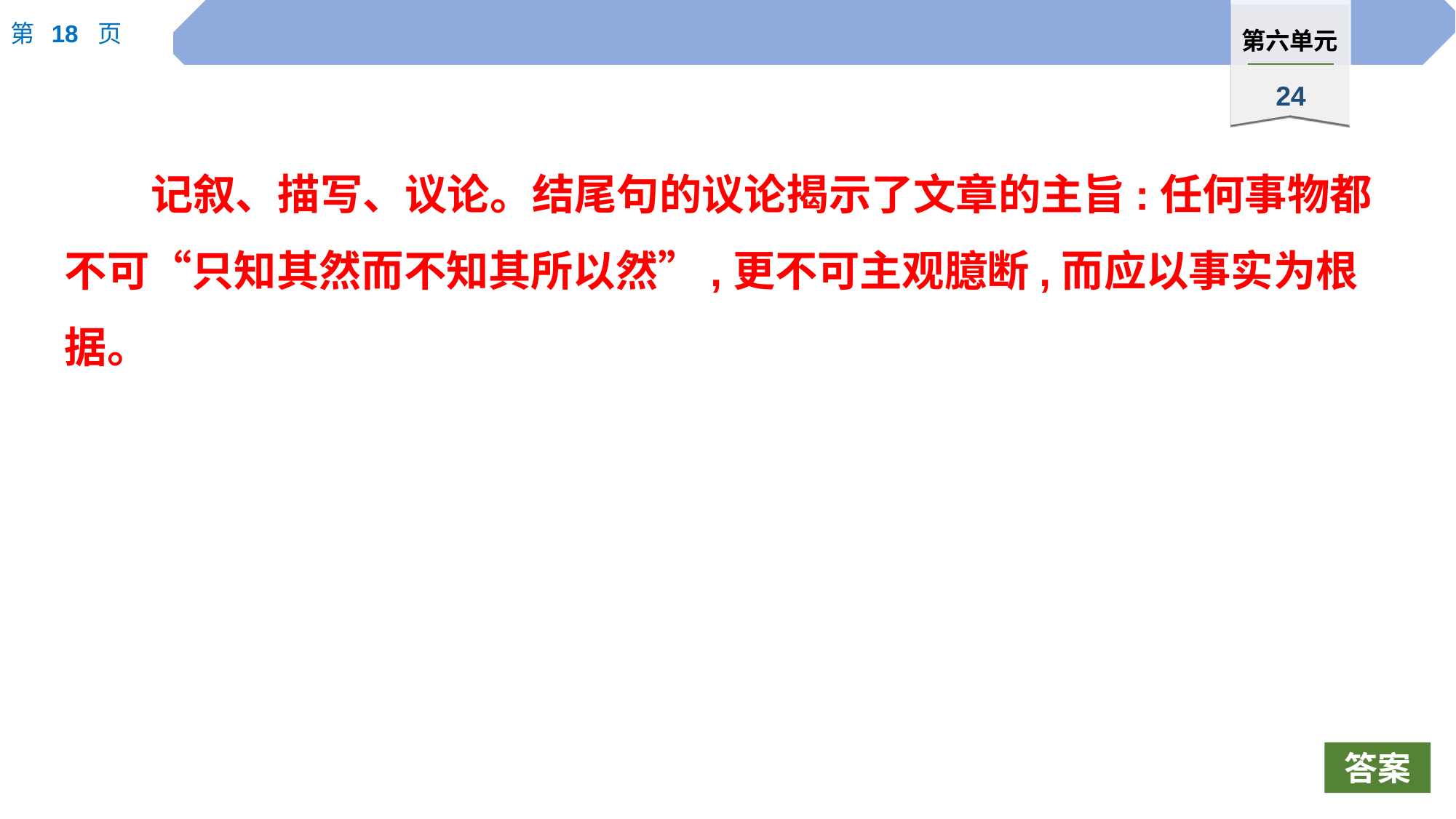

记叙、描写、议论。结尾句的议论揭示了文章的主旨:任何事物都不可“只知其然而不知其所以然”,更不可主观臆断,而应以事实为根据。
答案